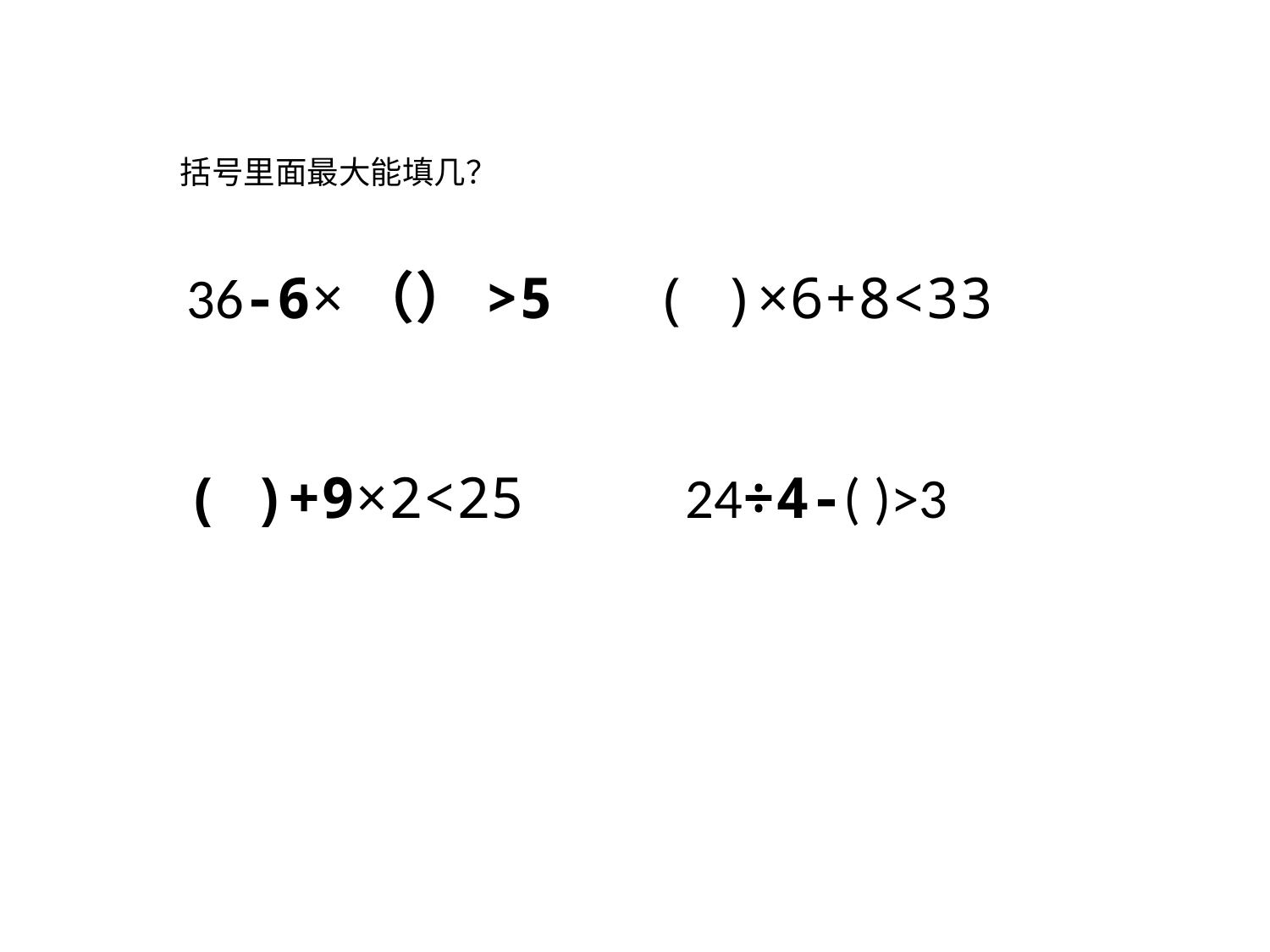

括号里面最大能填几？
36-6×（）>5
( )×6+8<33
( )+9×2<25
24÷4-( )>3